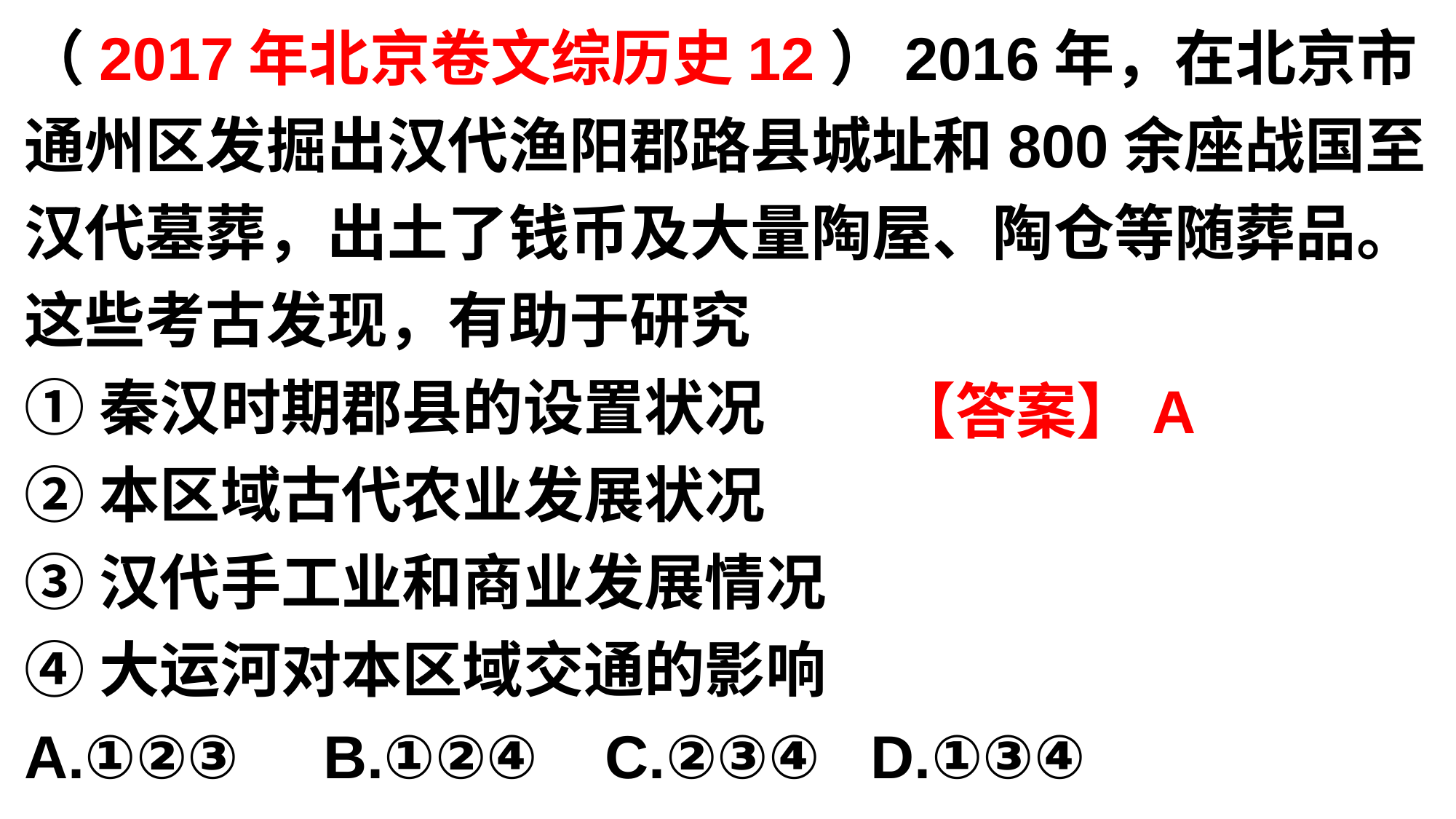

（2017年北京卷文综历史12）2016年，在北京市通州区发掘出汉代渔阳郡路县城址和800余座战国至汉代墓葬，出土了钱币及大量陶屋、陶仓等随葬品。这些考古发现，有助于研究
①秦汉时期郡县的设置状况
②本区域古代农业发展状况
③汉代手工业和商业发展情况
④大运河对本区域交通的影响
A.①②③     B.①②④    C.②③④   D.①③④

【答案】A